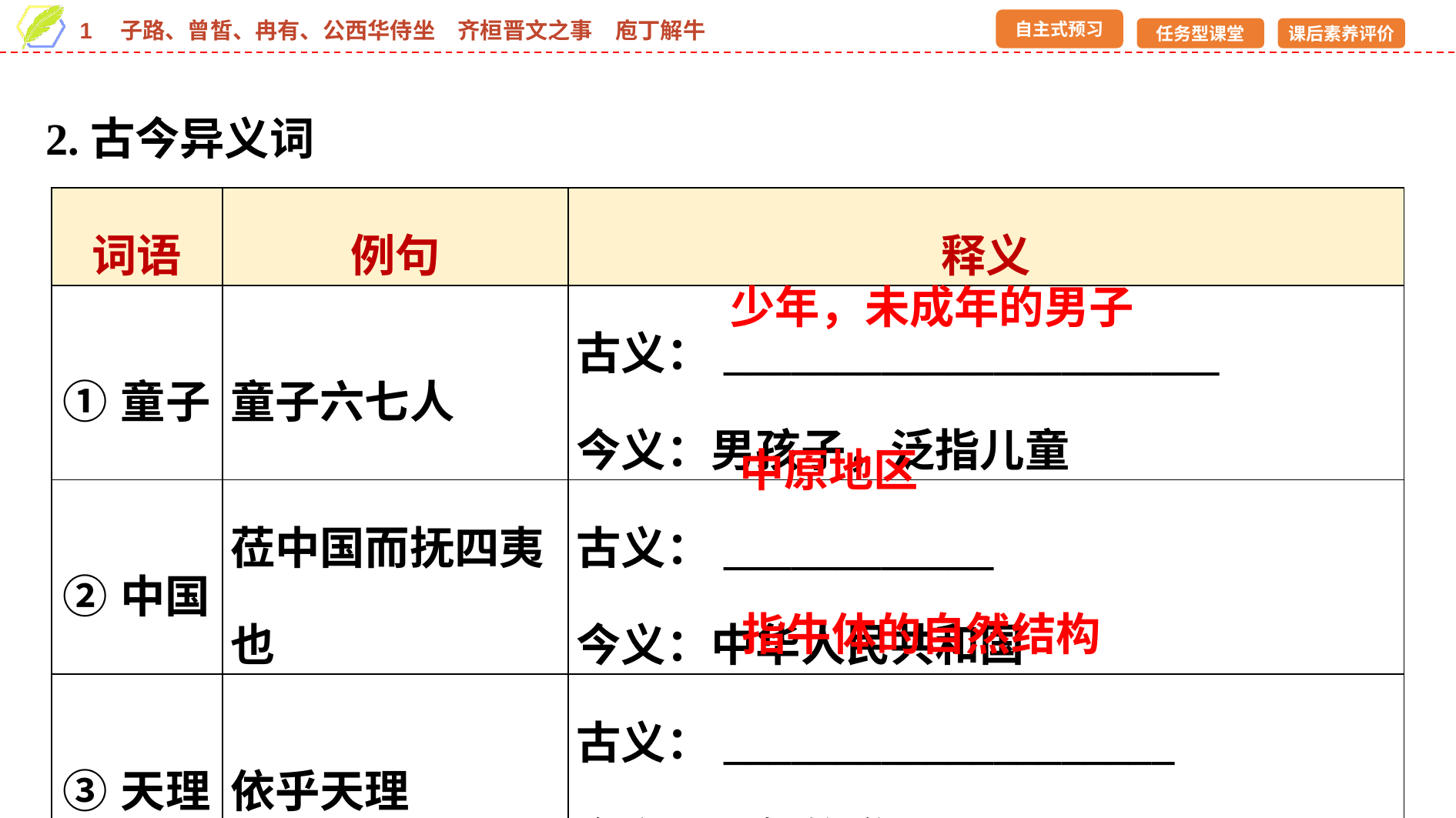

2.古今异义词
| 词语 | 例句 | 释义 |
| --- | --- | --- |
| ①童子 | 童子六七人 | 古义：\_\_\_\_\_\_\_\_\_\_\_\_\_\_\_\_\_\_\_\_\_\_ 今义：男孩子，泛指儿童 |
| ②中国 | 莅中国而抚四夷也 | 古义：\_\_\_\_\_\_\_\_\_\_\_\_ 今义：中华人民共和国 |
| ③天理 | 依乎天理 | 古义：\_\_\_\_\_\_\_\_\_\_\_\_\_\_\_\_\_\_\_\_ 今义：天然的道理 |
少年，未成年的男子
中原地区
指牛体的自然结构